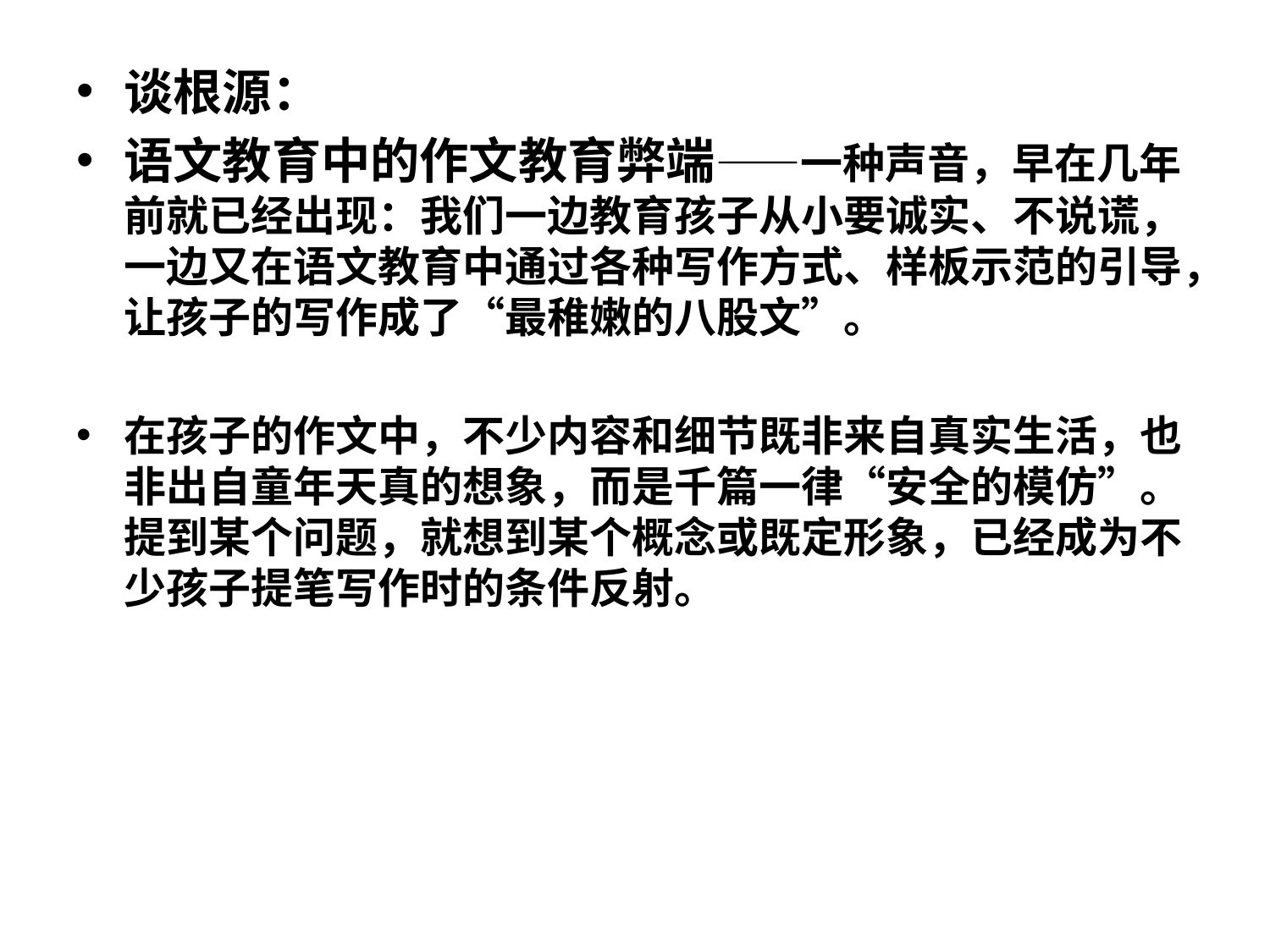

谈根源：
语文教育中的作文教育弊端——一种声音，早在几年前就已经出现：我们一边教育孩子从小要诚实、不说谎，一边又在语文教育中通过各种写作方式、样板示范的引导，让孩子的写作成了“最稚嫩的八股文”。

在孩子的作文中，不少内容和细节既非来自真实生活，也非出自童年天真的想象，而是千篇一律“安全的模仿”。提到某个问题，就想到某个概念或既定形象，已经成为不少孩子提笔写作时的条件反射。

#